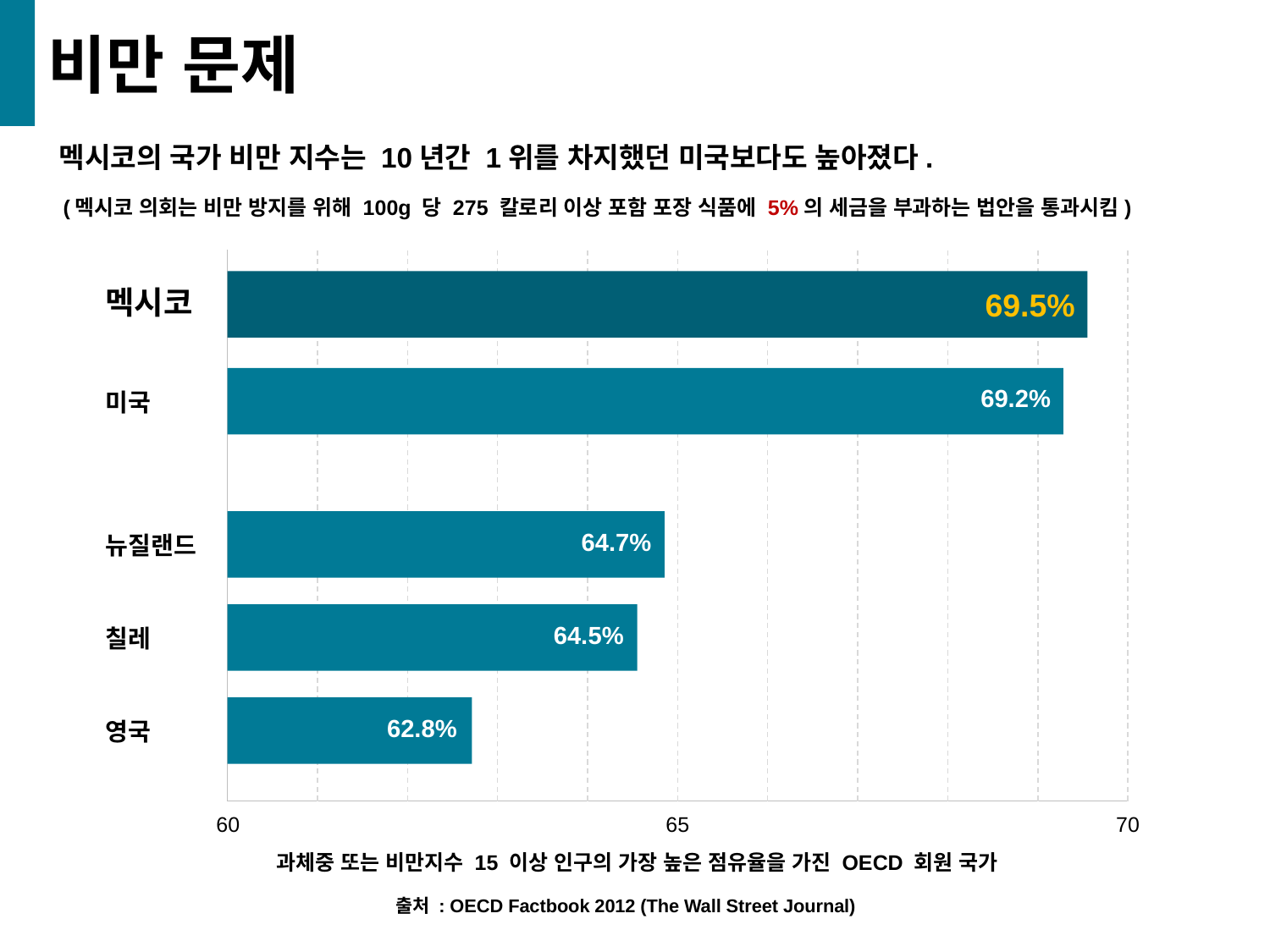

# 비만 문제
멕시코의 국가 비만 지수는 10년간 1위를 차지했던 미국보다도 높아졌다.
(멕시코 의회는 비만 방지를 위해 100g 당 275 칼로리 이상 포함 포장 식품에 5%의 세금을 부과하는 법안을 통과시킴)

멕시코
69.5%

69.2%
미국

64.7%
뉴질랜드

64.5%
칠레

62.8%
영국
60
65
70
과체중 또는 비만지수 15 이상 인구의 가장 높은 점유율을 가진 OECD 회원 국가
출처 : OECD Factbook 2012 (The Wall Street Journal)